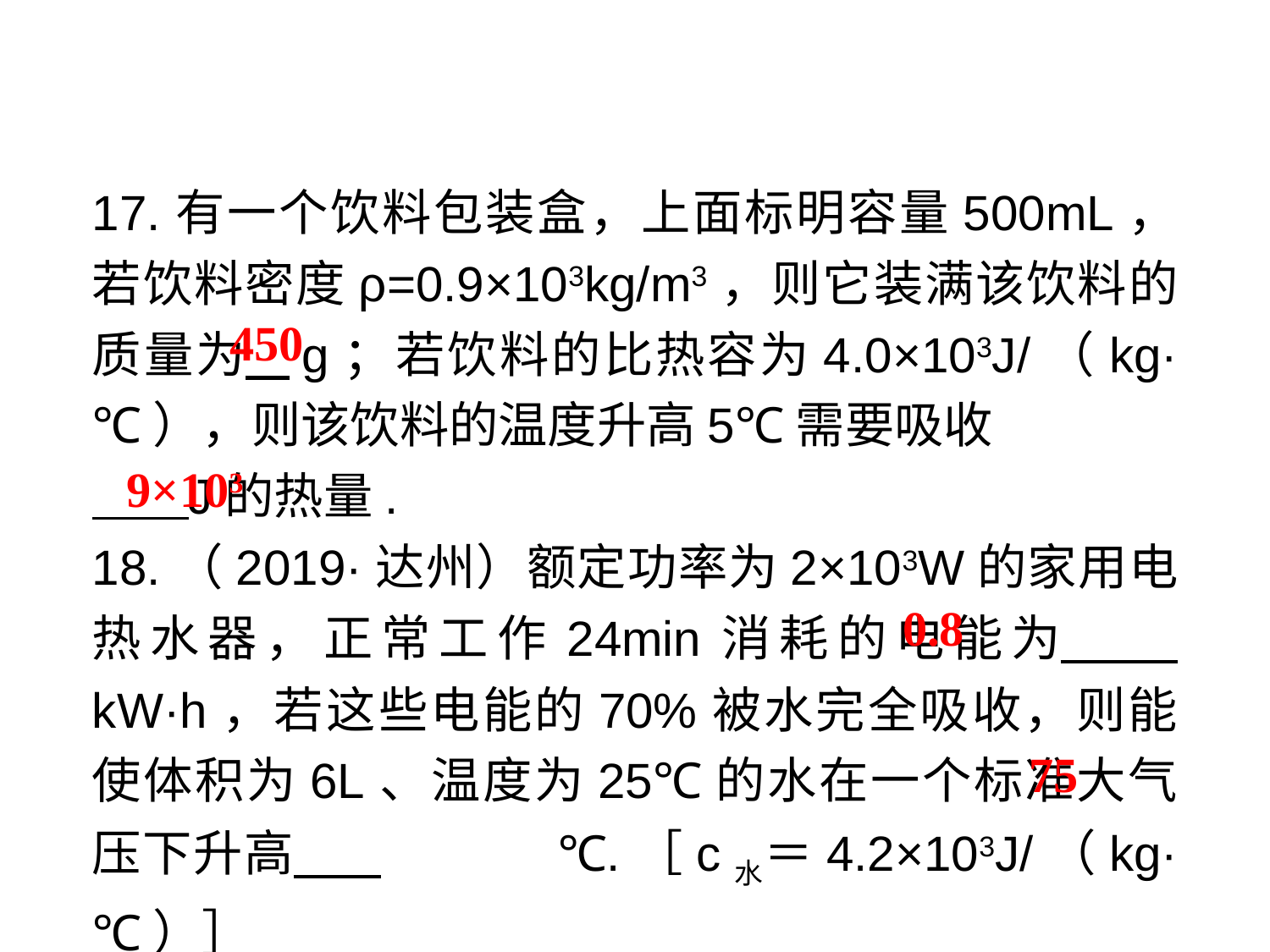

17.有一个饮料包装盒，上面标明容量500mL，若饮料密度ρ=0.9×103kg/m3，则它装满该饮料的质量为   g；若饮料的比热容为4.0×103J/（kg·℃），则该饮料的温度升高5℃需要吸收
       J的热量.
18.（2019·达州）额定功率为2×103W的家用电热水器，正常工作24min消耗的电能为       kW·h，若这些电能的70%被水完全吸收，则能使体积为6L、温度为25℃的水在一个标准大气压下升高       .          ℃.［c水＝4.2×103J/（kg·℃）］
450
9×103
0.8
75